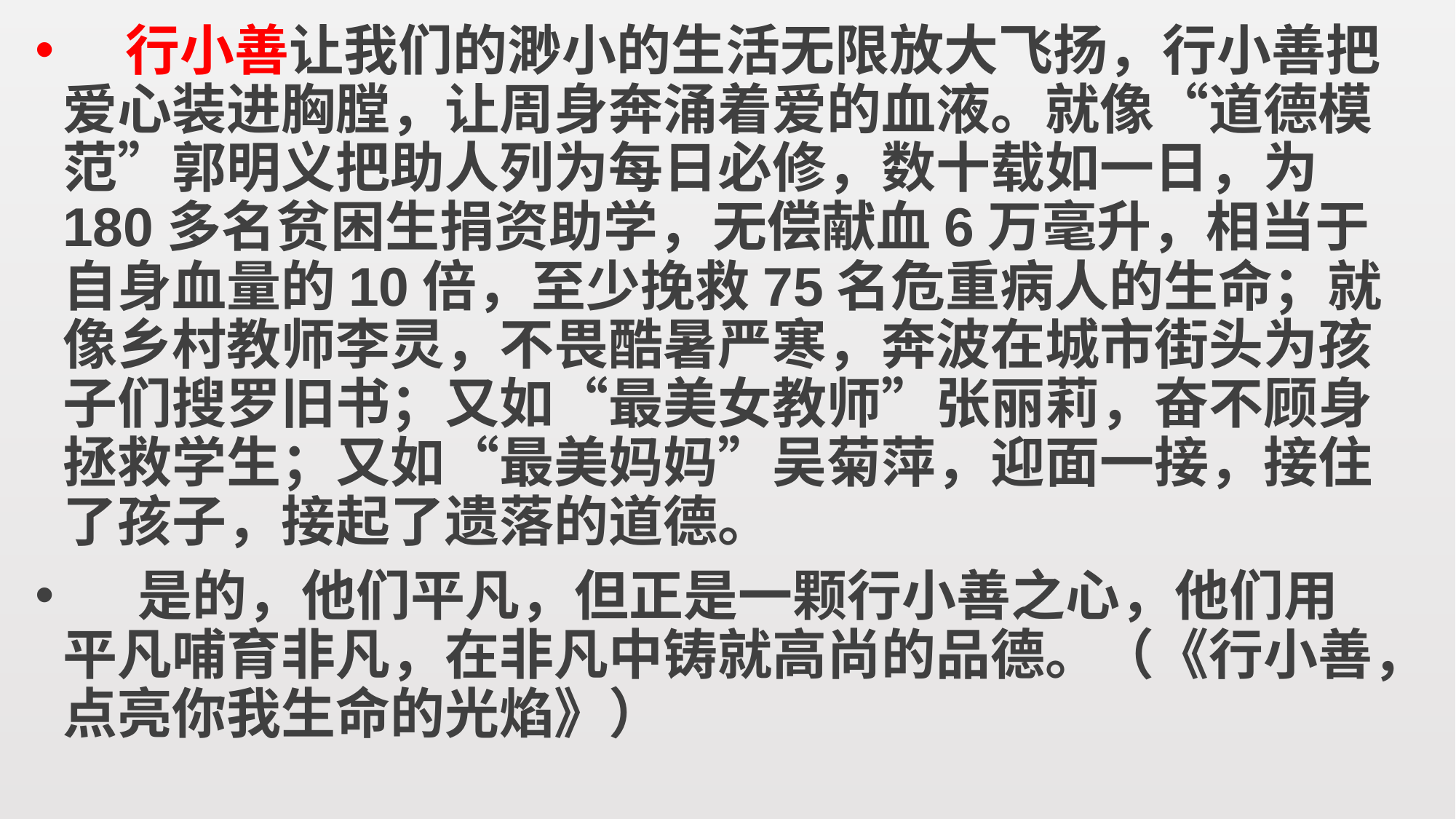

行小善让我们的渺小的生活无限放大飞扬，行小善把爱心装进胸膛，让周身奔涌着爱的血液。就像“道德模范”郭明义把助人列为每日必修，数十载如一日，为180多名贫困生捐资助学，无偿献血6万毫升，相当于自身血量的10倍，至少挽救75名危重病人的生命；就像乡村教师李灵，不畏酷暑严寒，奔波在城市街头为孩子们搜罗旧书；又如“最美女教师”张丽莉，奋不顾身拯救学生；又如“最美妈妈”吴菊萍，迎面一接，接住了孩子，接起了遗落的道德。
     是的，他们平凡，但正是一颗行小善之心，他们用平凡哺育非凡，在非凡中铸就高尚的品德。（《行小善，点亮你我生命的光焰》）